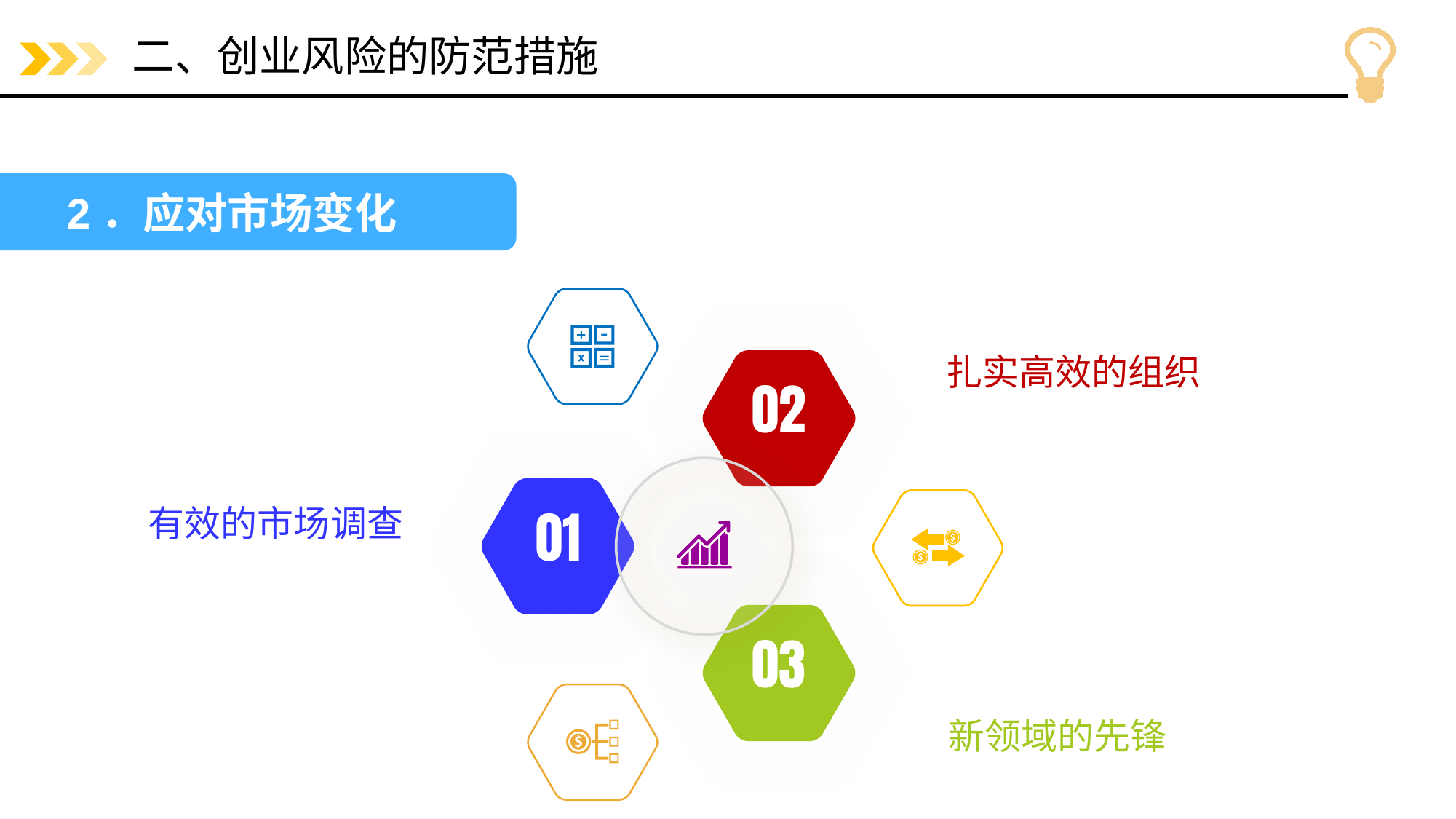

28
# 二、创业风险的防范措施
2．应对市场变化

扎实高效的组织

02

有效的市场调查
01

03

新领域的先锋